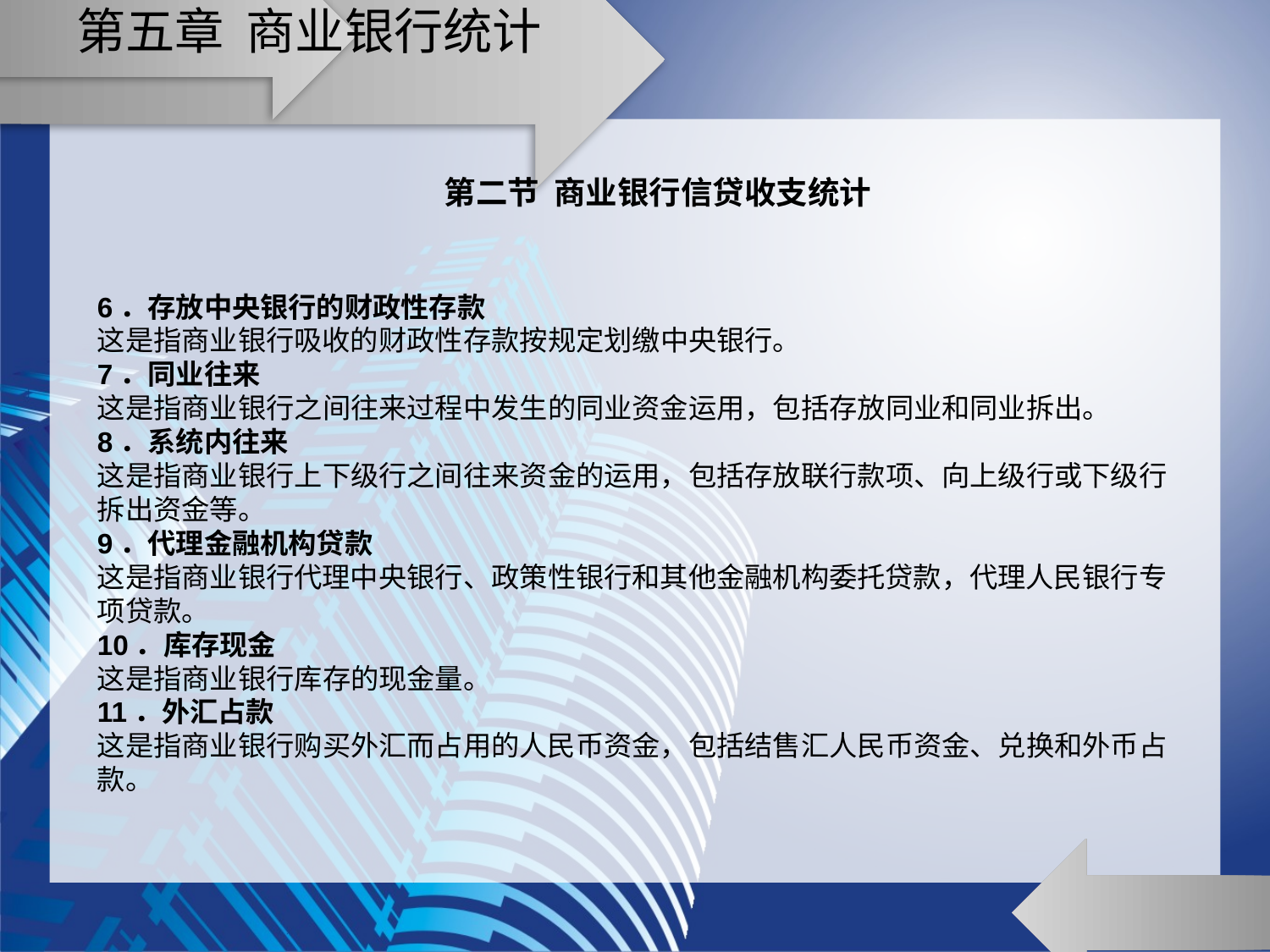

# 第五章  商业银行统计
第二节  商业银行信贷收支统计
6．存放中央银行的财政性存款
这是指商业银行吸收的财政性存款按规定划缴中央银行。
7．同业往来
这是指商业银行之间往来过程中发生的同业资金运用，包括存放同业和同业拆出。
8．系统内往来
这是指商业银行上下级行之间往来资金的运用，包括存放联行款项、向上级行或下级行拆出资金等。
9．代理金融机构贷款
这是指商业银行代理中央银行、政策性银行和其他金融机构委托贷款，代理人民银行专项贷款。
10．库存现金
这是指商业银行库存的现金量。
11．外汇占款
这是指商业银行购买外汇而占用的人民币资金，包括结售汇人民币资金、兑换和外币占款。